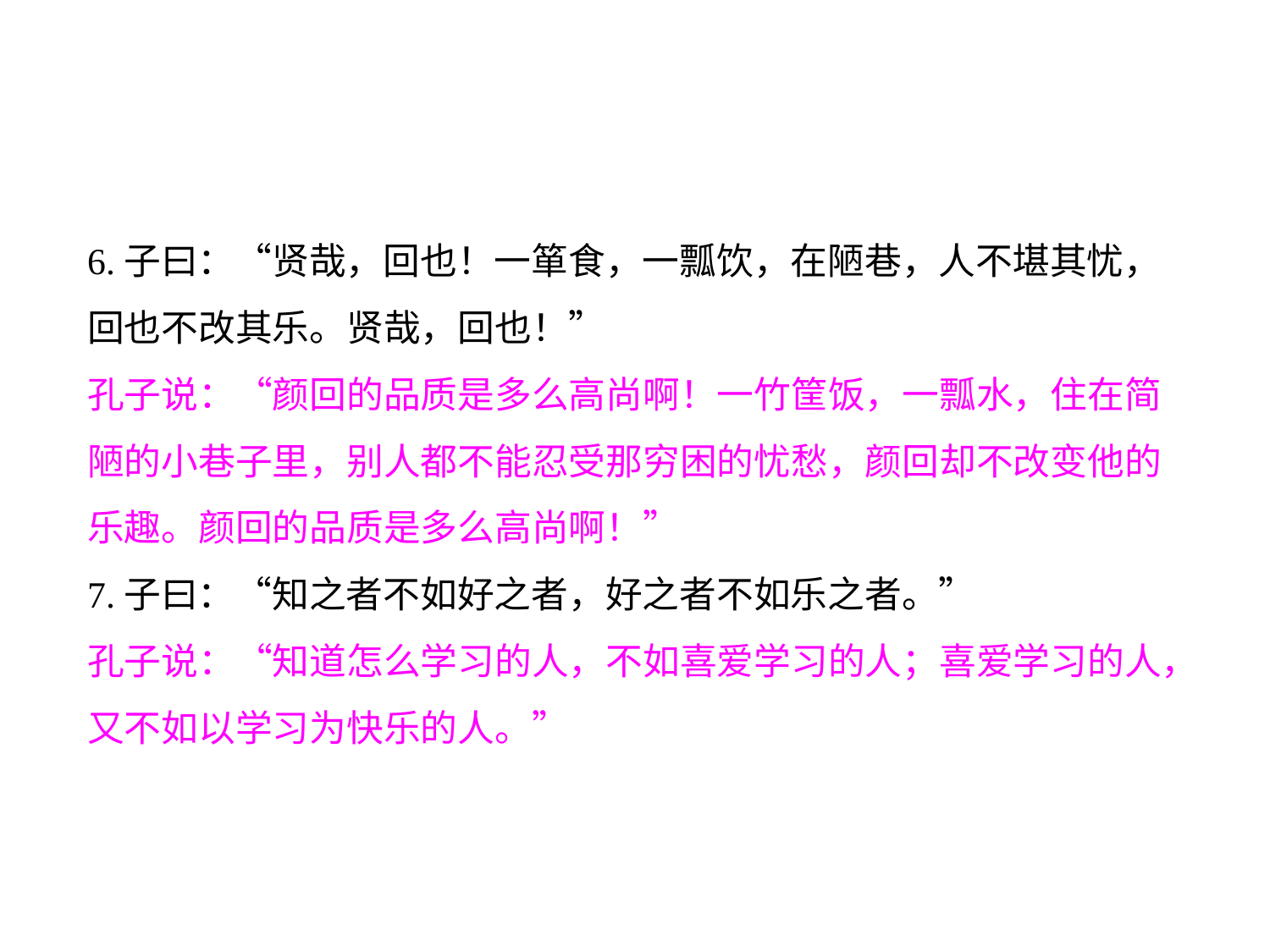

6.子曰：“贤哉，回也！一箪食，一瓢饮，在陋巷，人不堪其忧，回也不改其乐。贤哉，回也！”
孔子说：“颜回的品质是多么高尚啊！一竹筐饭，一瓢水，住在简陋的小巷子里，别人都不能忍受那穷困的忧愁，颜回却不改变他的乐趣。颜回的品质是多么高尚啊！”
7.子曰：“知之者不如好之者，好之者不如乐之者。”
孔子说：“知道怎么学习的人，不如喜爱学习的人；喜爱学习的人，又不如以学习为快乐的人。”